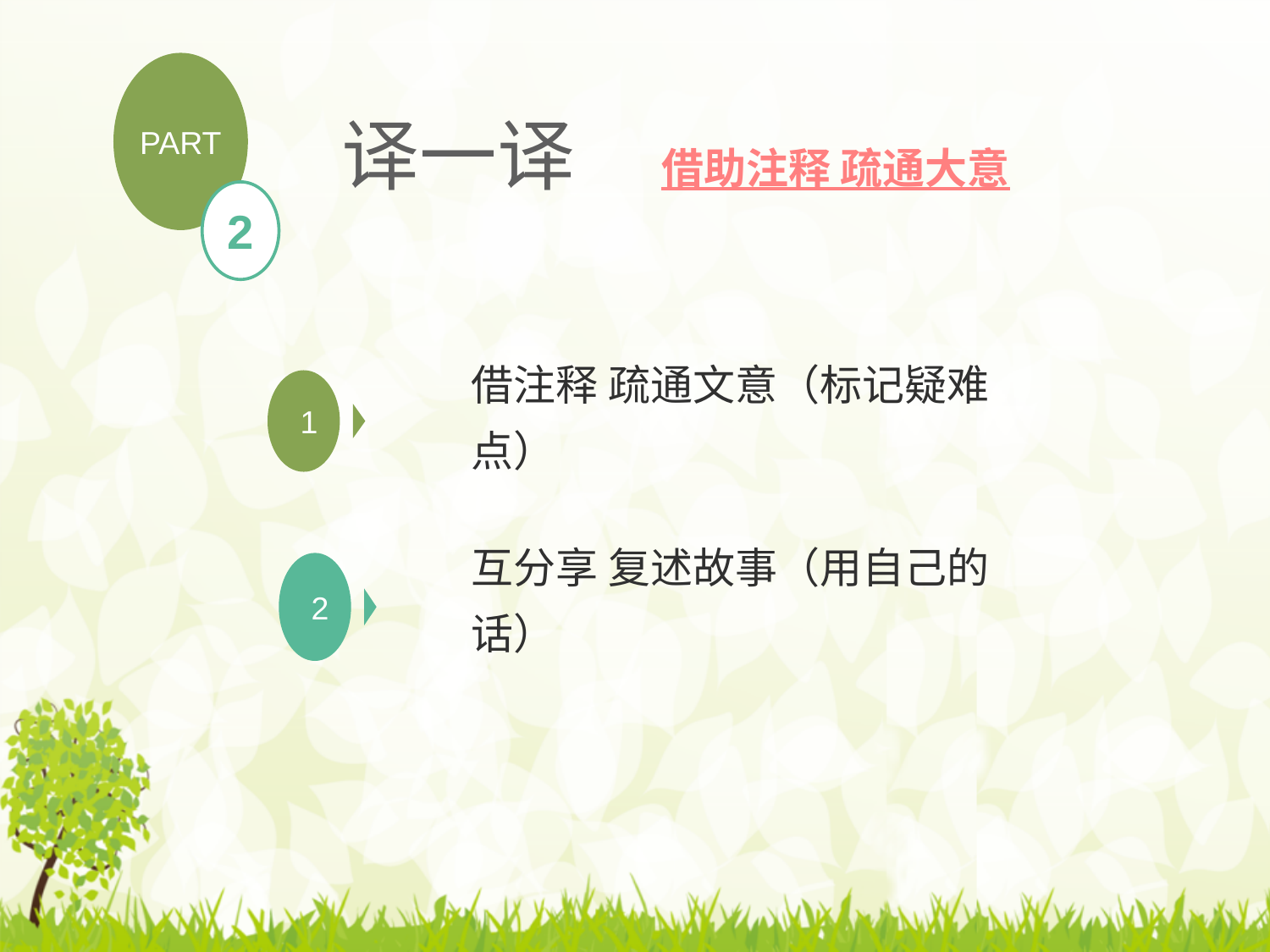

PART
2
译一译     借助注释 疏通大意
1
借注释 疏通文意（标记疑难点）
互分享 复述故事（用自己的话）
2